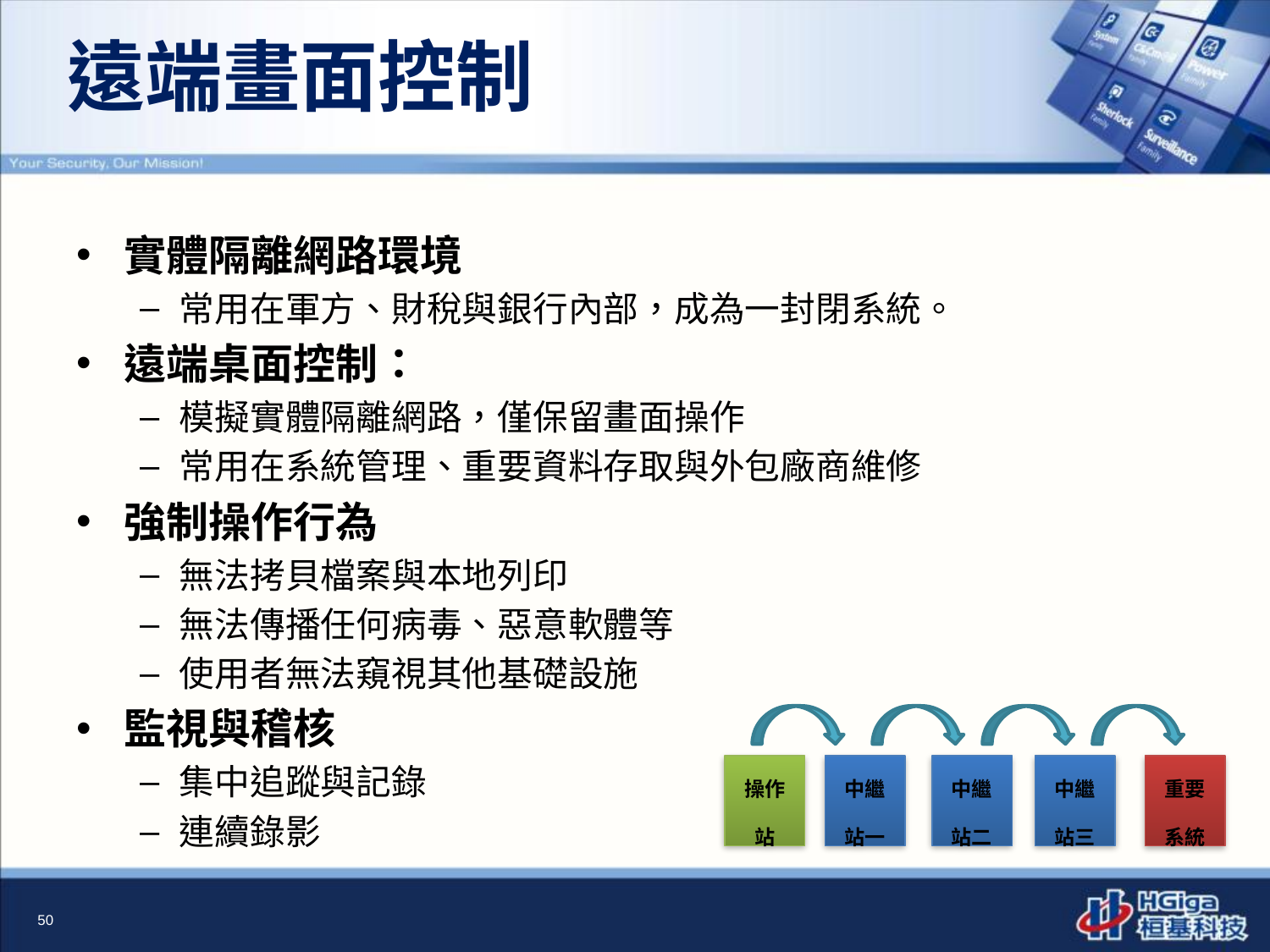

# 遠端畫面控制
實體隔離網路環境
常用在軍方、財稅與銀行內部，成為一封閉系統。
遠端桌面控制：
模擬實體隔離網路，僅保留畫面操作
常用在系統管理、重要資料存取與外包廠商維修
強制操作行為
無法拷貝檔案與本地列印
無法傳播任何病毒、惡意軟體等
使用者無法窺視其他基礎設施
監視與稽核
集中追蹤與記錄
連續錄影

操作站
中繼站一
中繼站二
中繼站三
重要系統
50